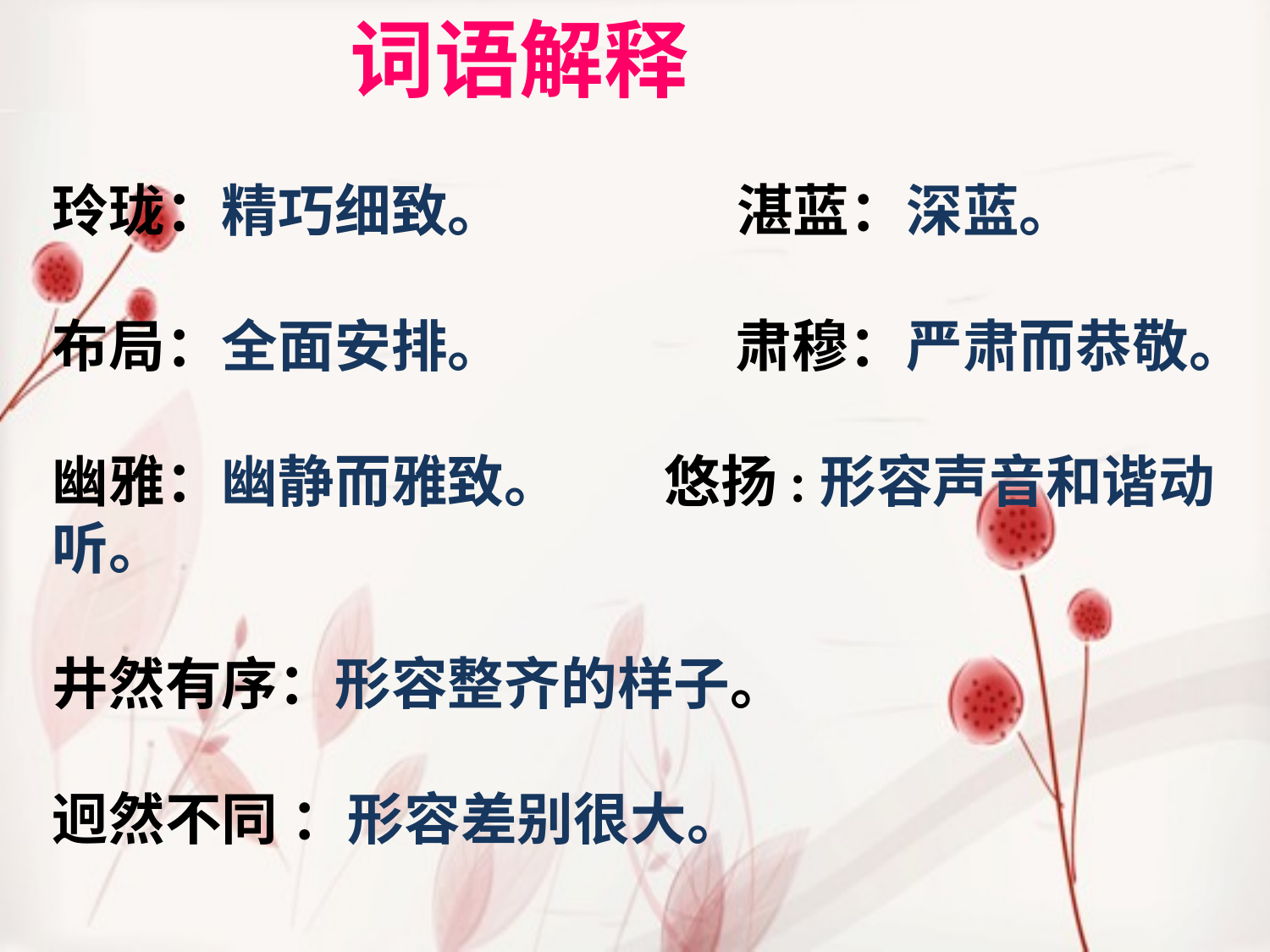

词语解释
玲珑：精巧细致。                  湛蓝：深蓝。

布局：全面安排。                  肃穆：严肃而恭敬。

幽雅：幽静而雅致。        悠扬:形容声音和谐动听。

井然有序：形容整齐的样子。

迥然不同 ：形容差别很大。